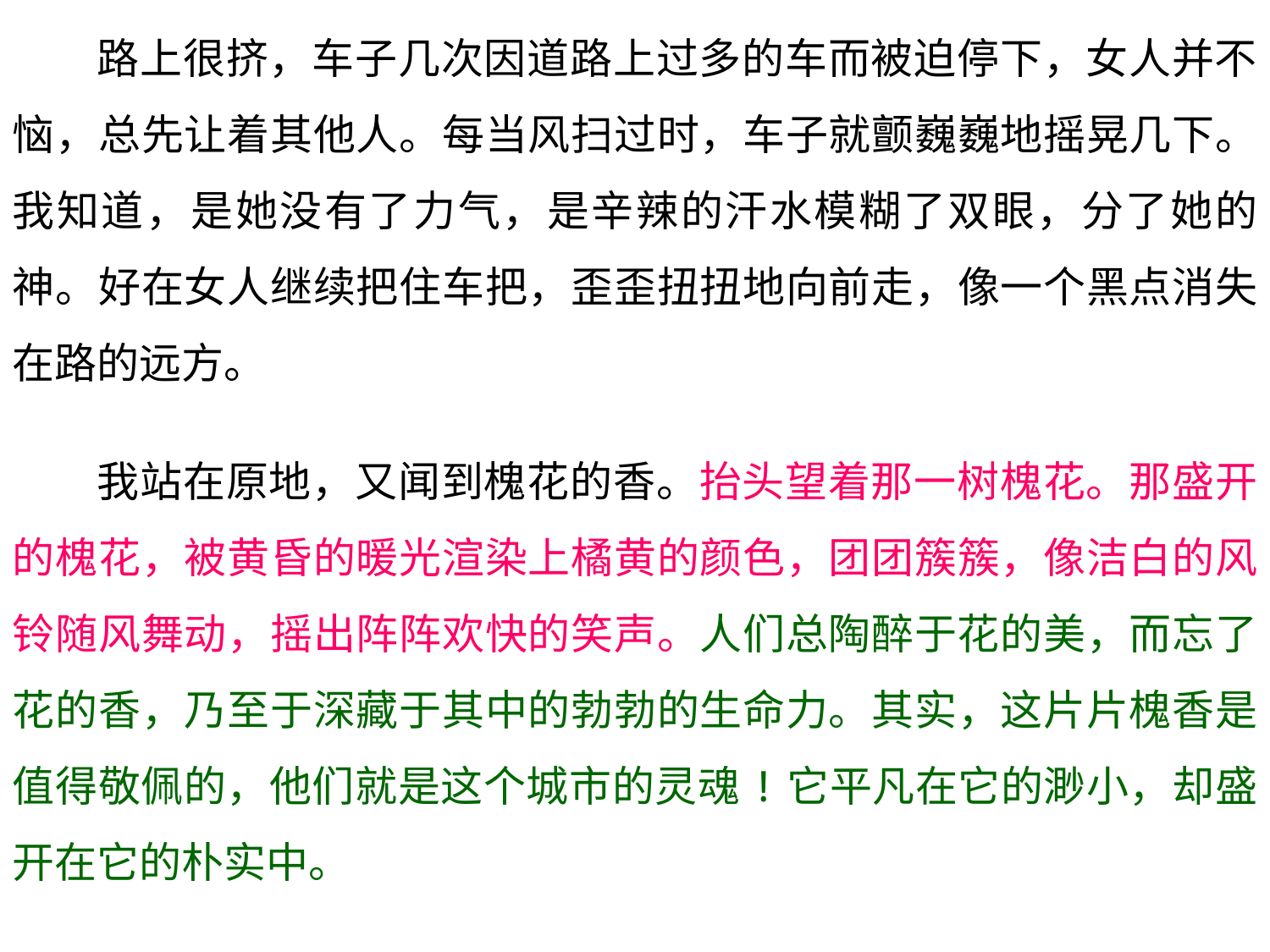

路上很挤，车子几次因道路上过多的车而被迫停下，女人并不恼，总先让着其他人。每当风扫过时，车子就颤巍巍地摇晃几下。我知道，是她没有了力气，是辛辣的汗水模糊了双眼，分了她的神。好在女人继续把住车把，歪歪扭扭地向前走，像一个黑点消失在路的远方。
我站在原地，又闻到槐花的香。抬头望着那一树槐花。那盛开的槐花，被黄昏的暖光渲染上橘黄的颜色，团团簇簇，像洁白的风铃随风舞动，摇出阵阵欢快的笑声。人们总陶醉于花的美，而忘了花的香，乃至于深藏于其中的勃勃的生命力。其实，这片片槐香是值得敬佩的，他们就是这个城市的灵魂!它平凡在它的渺小，却盛开在它的朴实中。